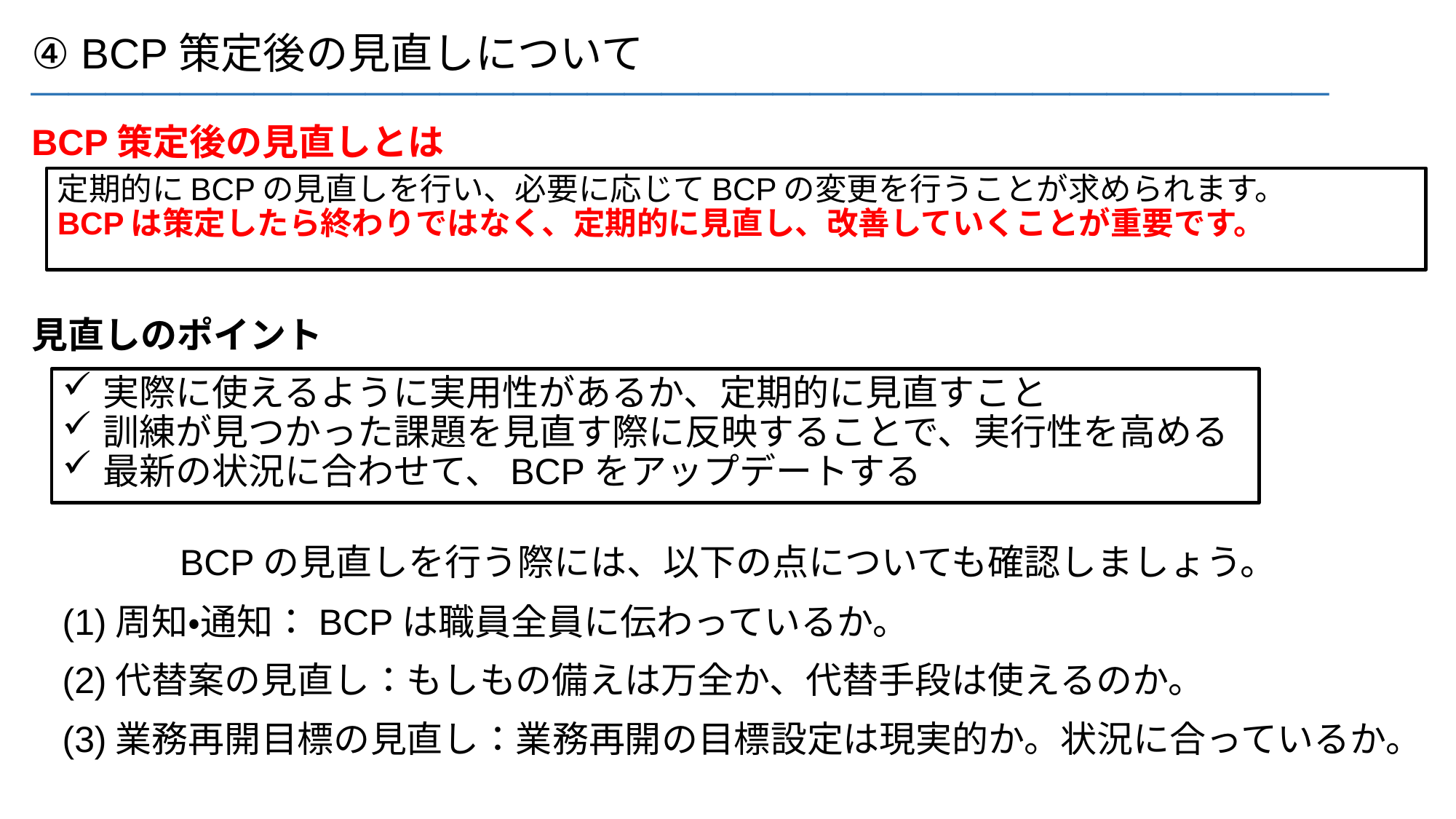

___________________________________
④ BCP策定後の見直しについて
BCP策定後の見直しとは
定期的にBCPの見直しを行い、必要に応じてBCPの変更を行うことが求められます。
BCPは策定したら終わりではなく、定期的に見直し、改善していくことが重要です。

見直しのポイント
実際に使えるように実用性があるか、定期的に見直すこと
訓練が見つかった課題を見直す際に反映することで、実行性を高める
最新の状況に合わせて、BCPをアップデートする
BCPの見直しを行う際には、以下の点についても確認しましょう。
(1)周知・通知：BCPは職員全員に伝わっているか。

(2)代替案の見直し：もしもの備えは万全か、代替手段は使えるのか。

(3)業務再開目標の見直し：業務再開の目標設定は現実的か。状況に合っているか。